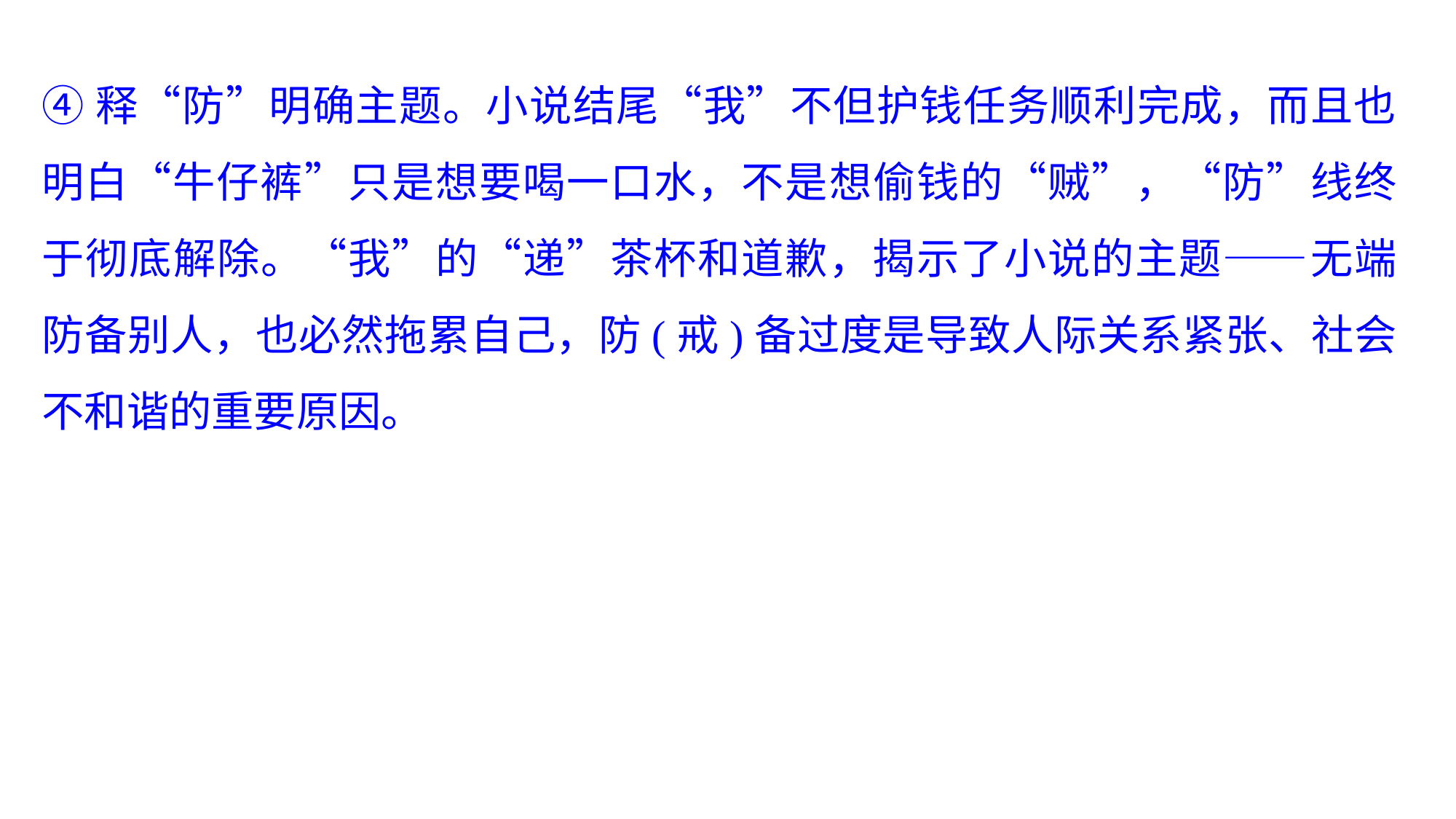

④释“防”明确主题。小说结尾“我”不但护钱任务顺利完成，而且也明白“牛仔裤”只是想要喝一口水，不是想偷钱的“贼”，“防”线终于彻底解除。“我”的“递”茶杯和道歉，揭示了小说的主题——无端防备别人，也必然拖累自己，防(戒)备过度是导致人际关系紧张、社会不和谐的重要原因。